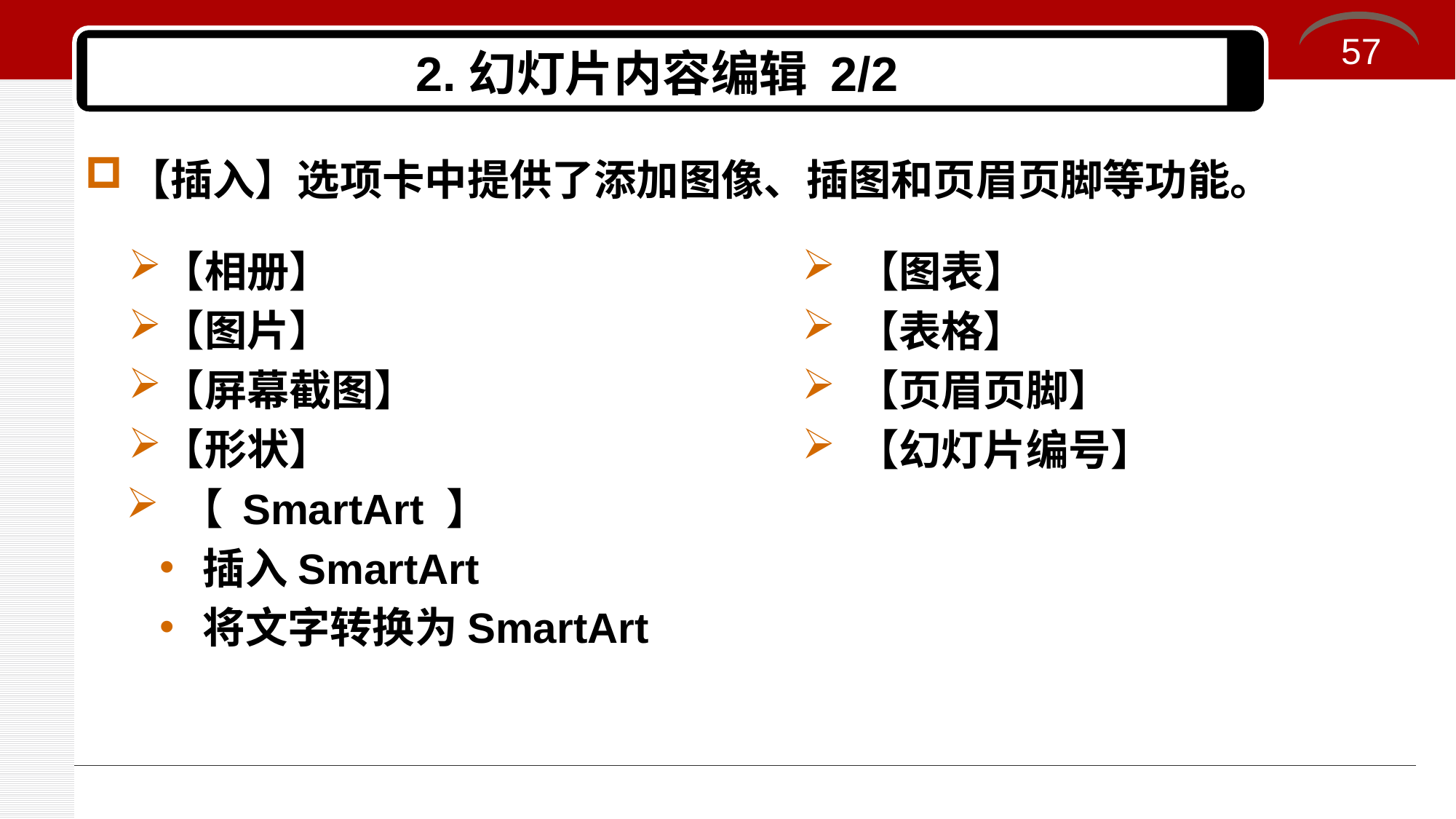

57
# 2.幻灯片内容编辑 2/2
【插入】选项卡中提供了添加图像、插图和页眉页脚等功能。
【相册】
【图片】
【屏幕截图】
【形状】
【 SmartArt 】
插入SmartArt
将文字转换为SmartArt

【图表】
【表格】
【页眉页脚】
【幻灯片编号】